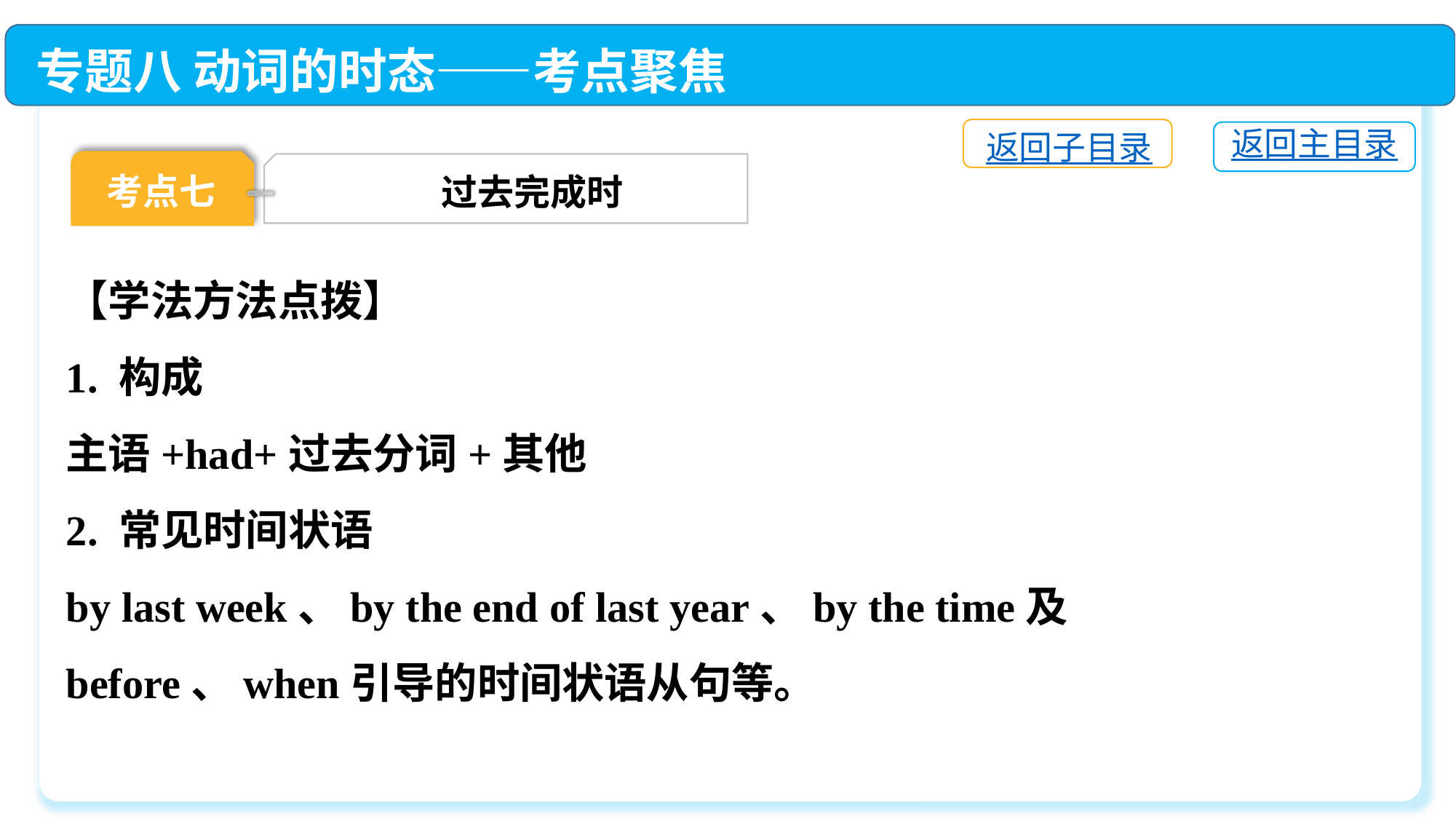

专题八 动词的时态——考点聚焦

返回子目录
返回主目录
考点七
过去完成时

【学法方法点拨】
1. 构成
主语+had+过去分词+其他
2. 常见时间状语
by last week、by the end of last year、by the time及before、when引导的时间状语从句等。